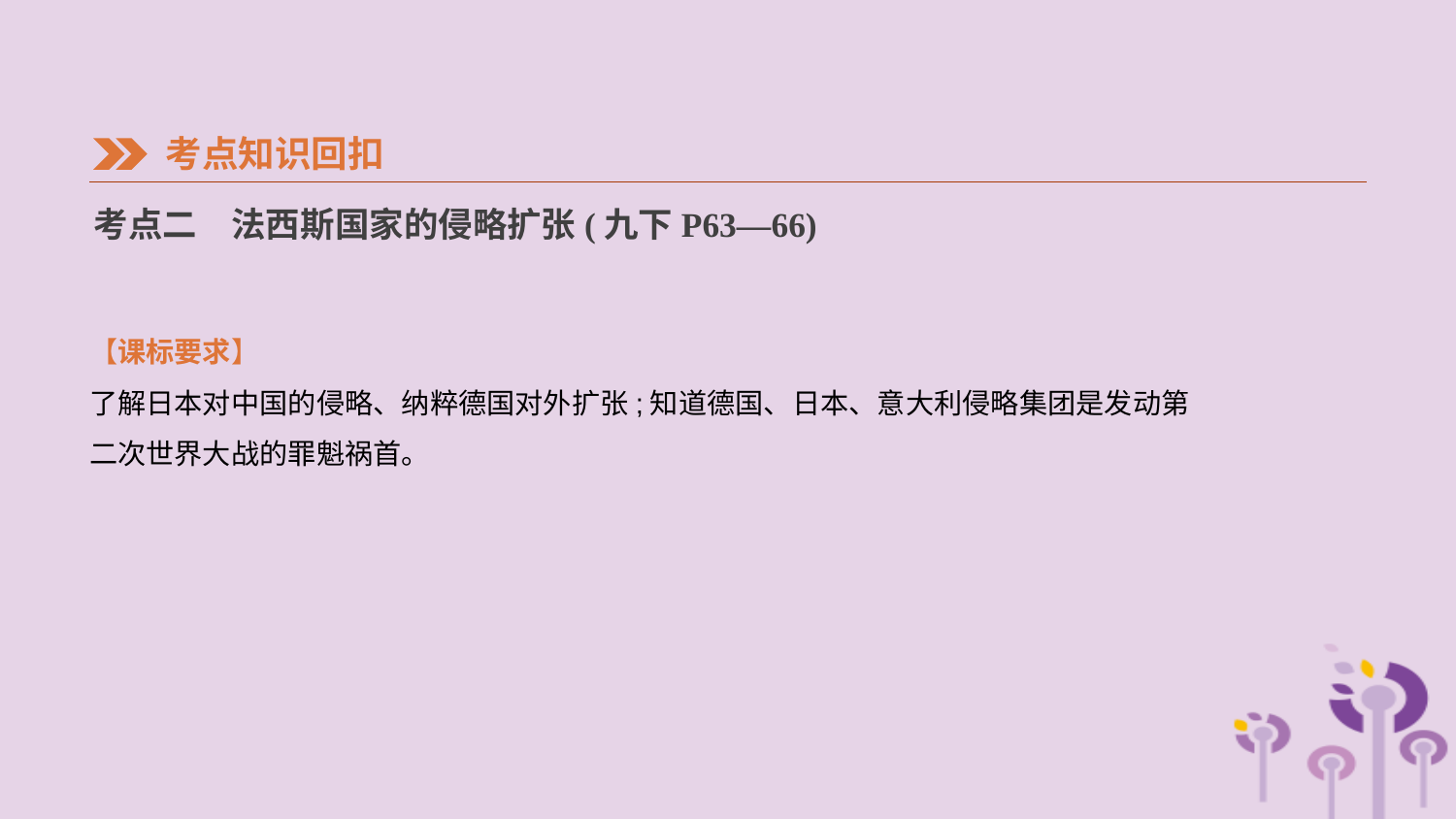

考点知识回扣

考点二　法西斯国家的侵略扩张(九下P63—66)
【课标要求】
了解日本对中国的侵略、纳粹德国对外扩张;知道德国、日本、意大利侵略集团是发动第二次世界大战的罪魁祸首。